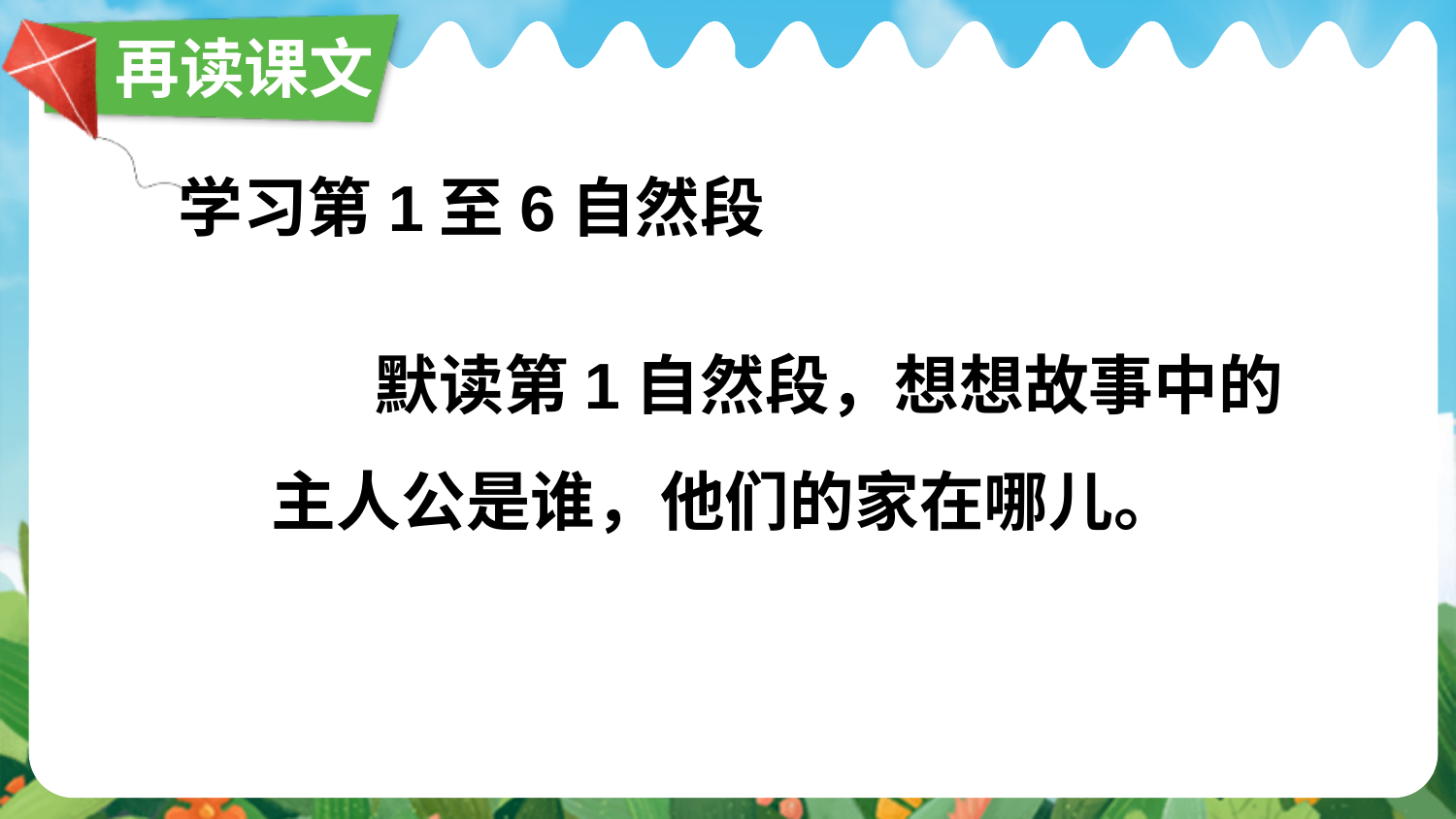

再读课文
学习第1至6自然段
   默读第1自然段，想想故事中的主人公是谁，他们的家在哪儿。